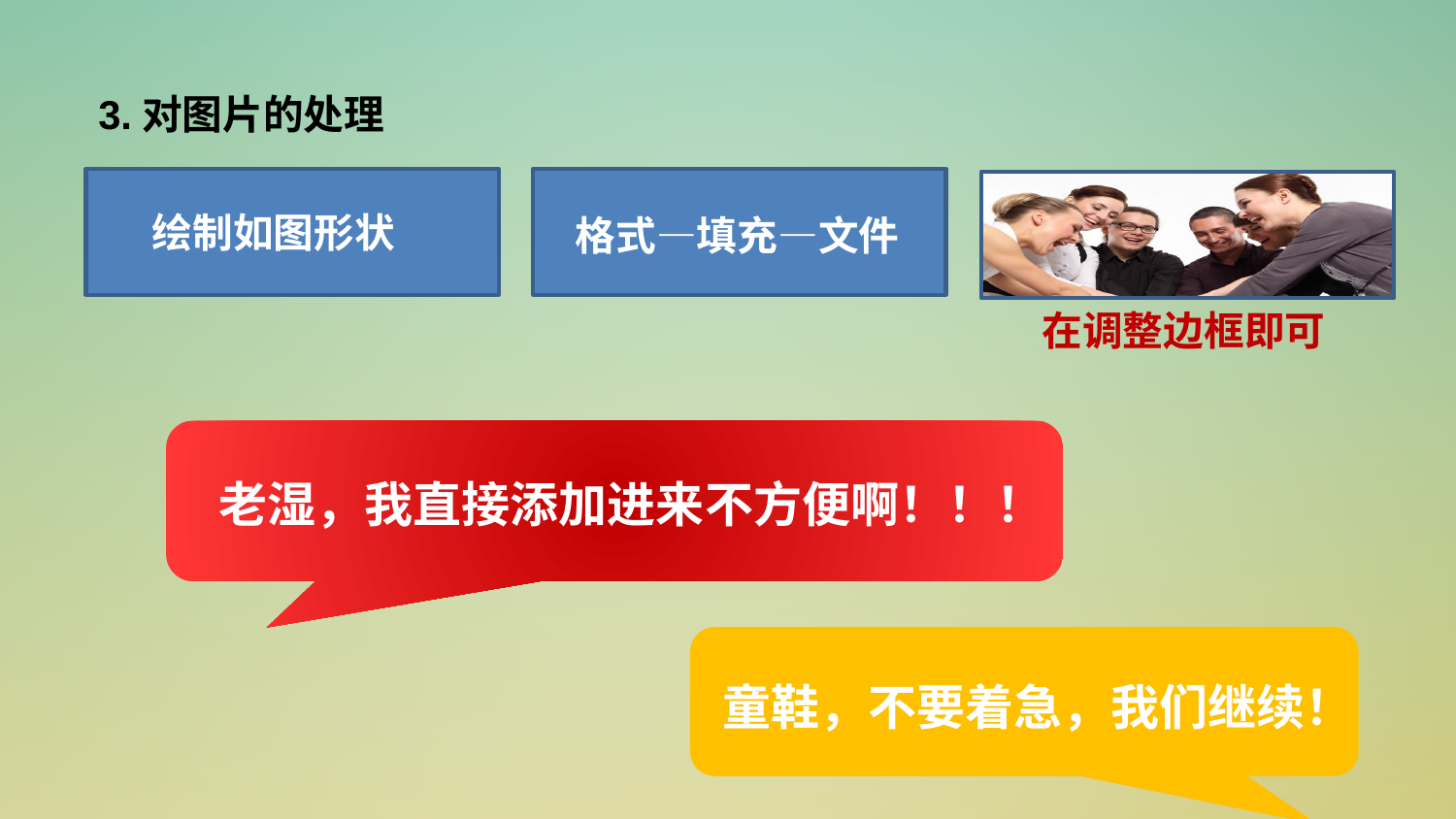

3.对图片的处理

绘制如图形状
格式—填充—文件
在调整边框即可

老湿，我直接添加进来不方便啊！！！

童鞋，不要着急，我们继续！